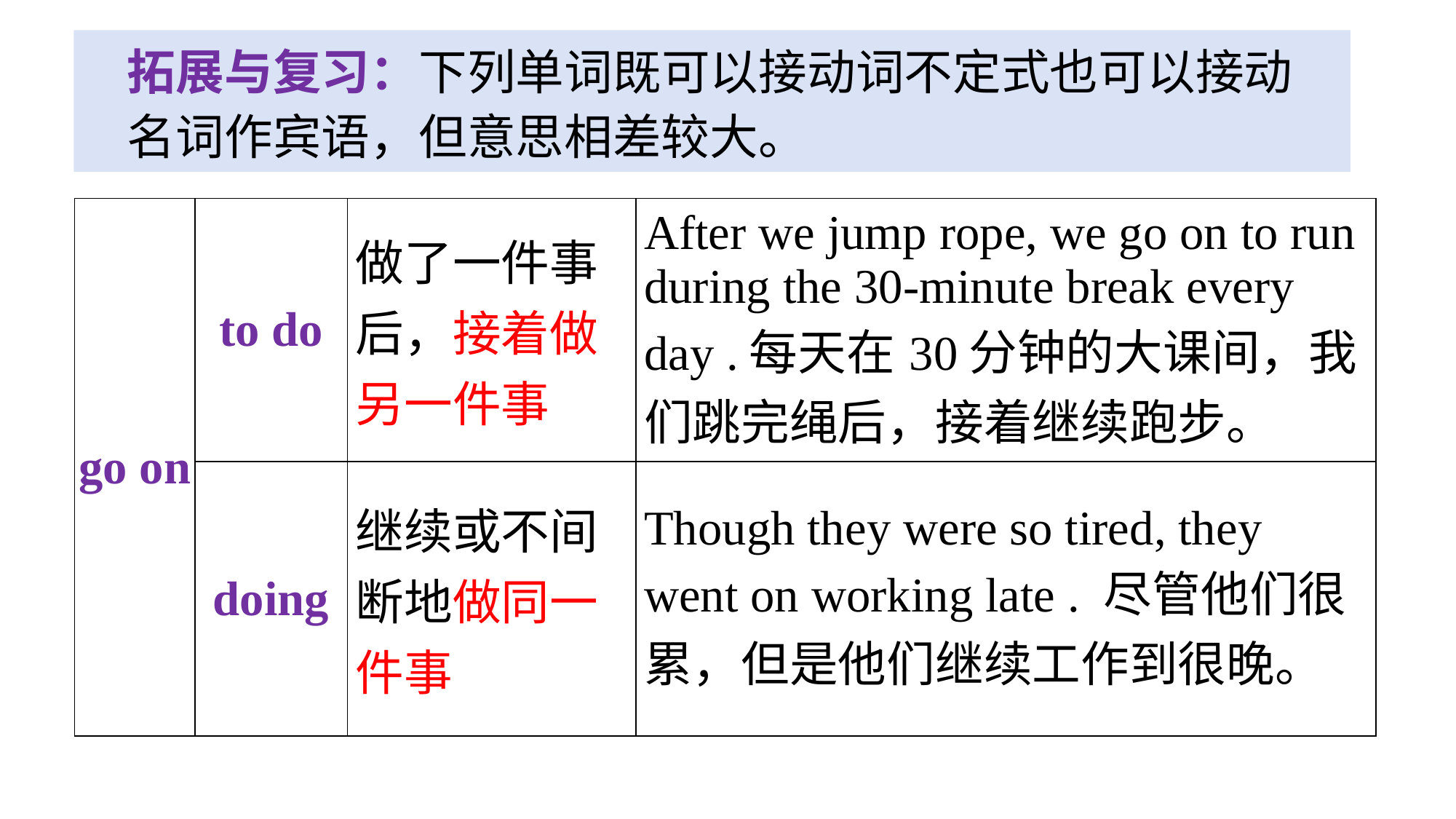

拓展与复习：下列单词既可以接动词不定式也可以接动名词作宾语，但意思相差较大。
| go on | to do | 做了一件事后，接着做另一件事 | After we jump rope, we go on to run during the 30-minute break every day .每天在30分钟的大课间，我们跳完绳后，接着继续跑步。 |
| --- | --- | --- | --- |
|  | doing | 继续或不间断地做同一件事 | Though they were so tired, they went on working late . 尽管他们很累，但是他们继续工作到很晚。 |